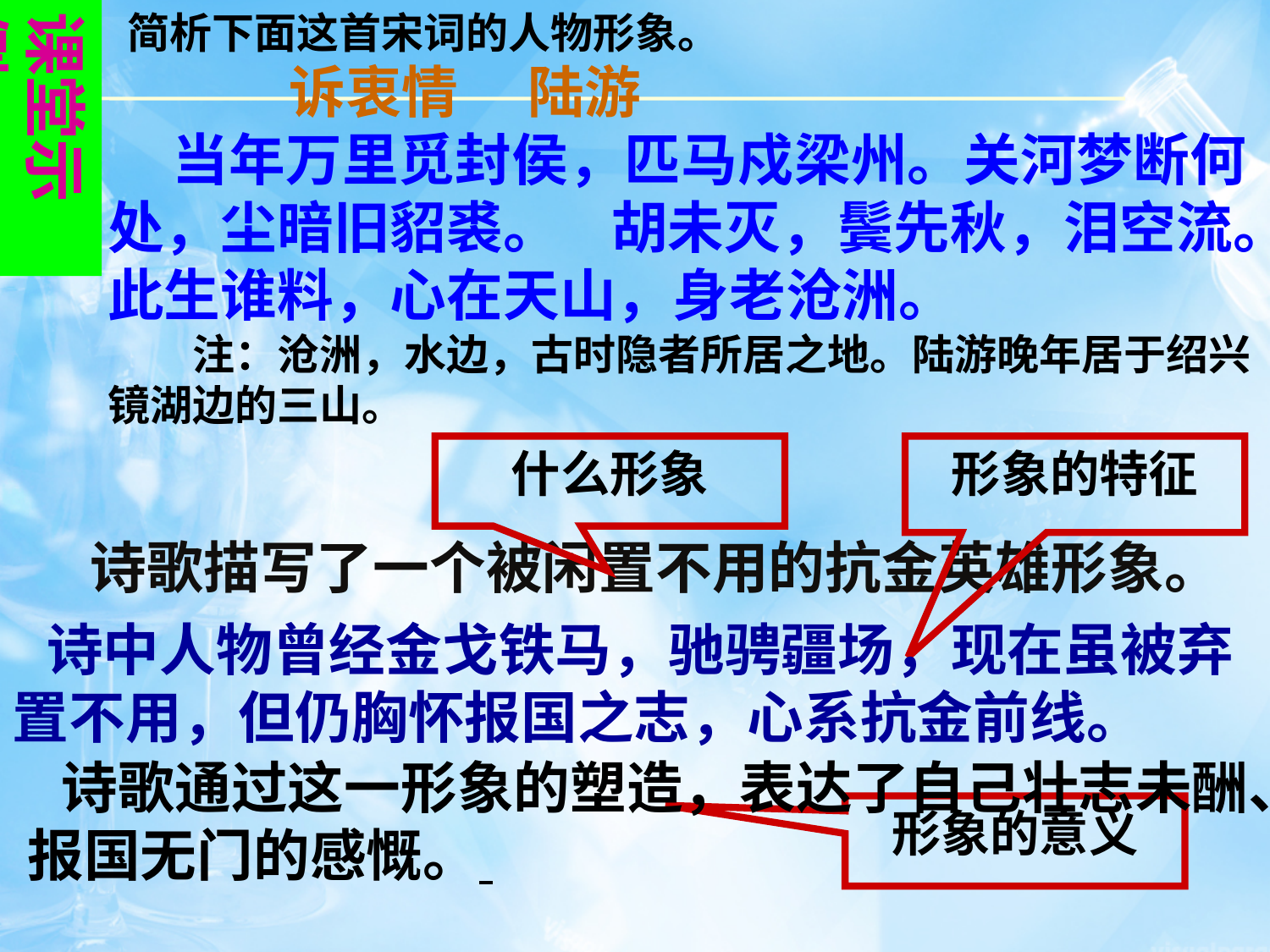

课堂示例
 简析下面这首宋词的人物形象。
                  诉衷情　 陆游
    当年万里觅封侯，匹马戍梁州。关河梦断何处，尘暗旧貂裘。    胡未灭，鬓先秋，泪空流。此生谁料，心在天山，身老沧洲。
　　注：沧洲，水边，古时隐者所居之地。陆游晚年居于绍兴镜湖边的三山。
什么形象
形象的特征
 诗歌描写了一个被闲置不用的抗金英雄形象。
  诗中人物曾经金戈铁马，驰骋疆场，现在虽被弃置不用，但仍胸怀报国之志，心系抗金前线。
  诗歌通过这一形象的塑造，表达了自己壮志未酬、报国无门的感慨。
形象的意义